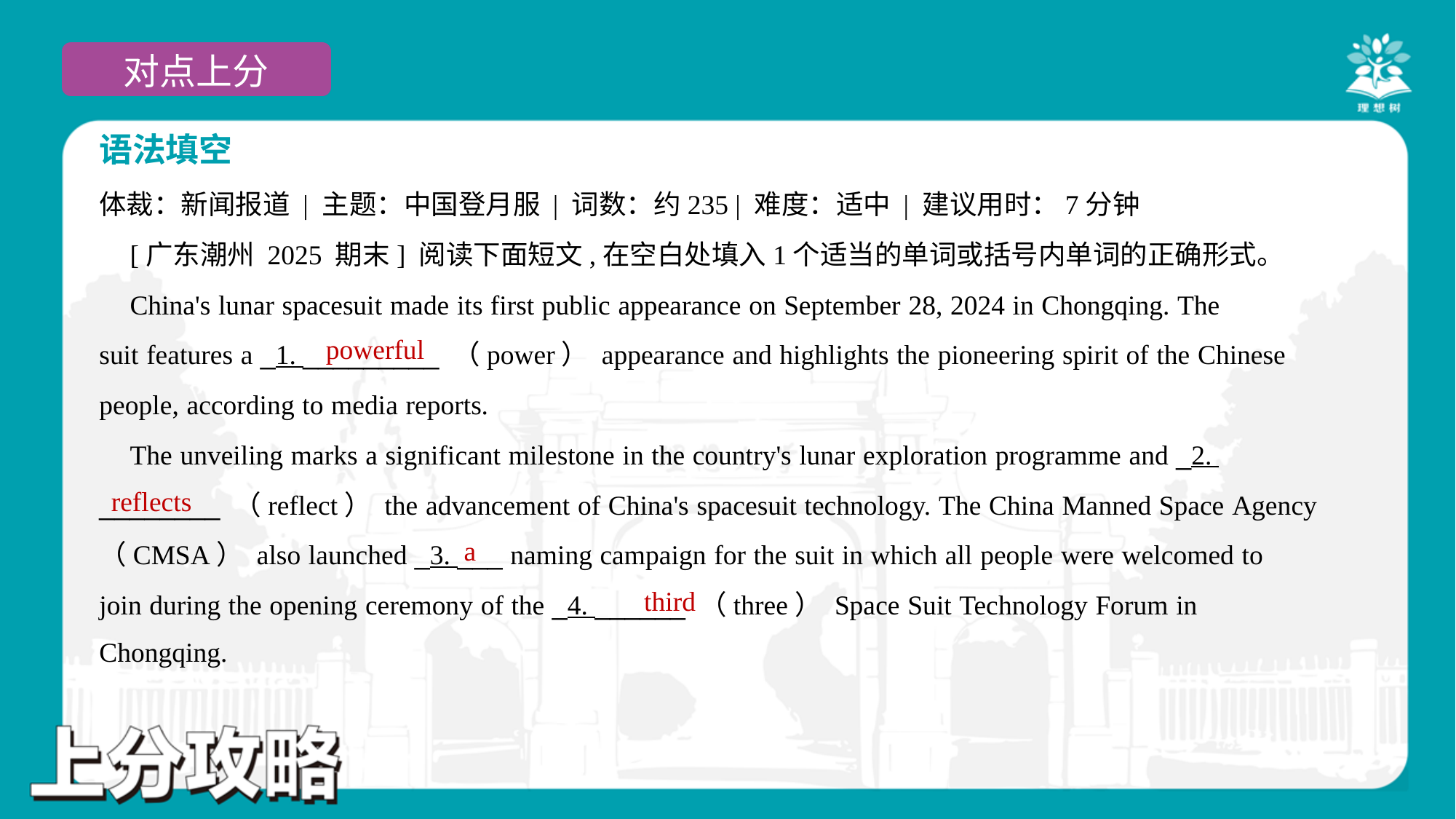

语法填空
体裁：新闻报道 | 主题：中国登月服 | 词数：约235 | 难度：适中 | 建议用时：7分钟
    [广东潮州 2025 期末] 阅读下面短文,在空白处填入1个适当的单词或括号内单词的正确形式。
    China's lunar spacesuit made its first public appearance on September 28, 2024 in Chongqing. The
suit features a _1. _________ （power） appearance and highlights the pioneering spirit of the Chinese
people, according to media reports.
    The unveiling marks a significant milestone in the country's lunar exploration programme and _2.
________ （reflect） the advancement of China's spacesuit technology. The China Manned Space Agency
（CMSA） also launched _3. ___ naming campaign for the suit in which all people were welcomed to
join during the opening ceremony of the _4. ______ （three） Space Suit Technology Forum in
Chongqing.#1.1.2
powerful
reflects
a
third